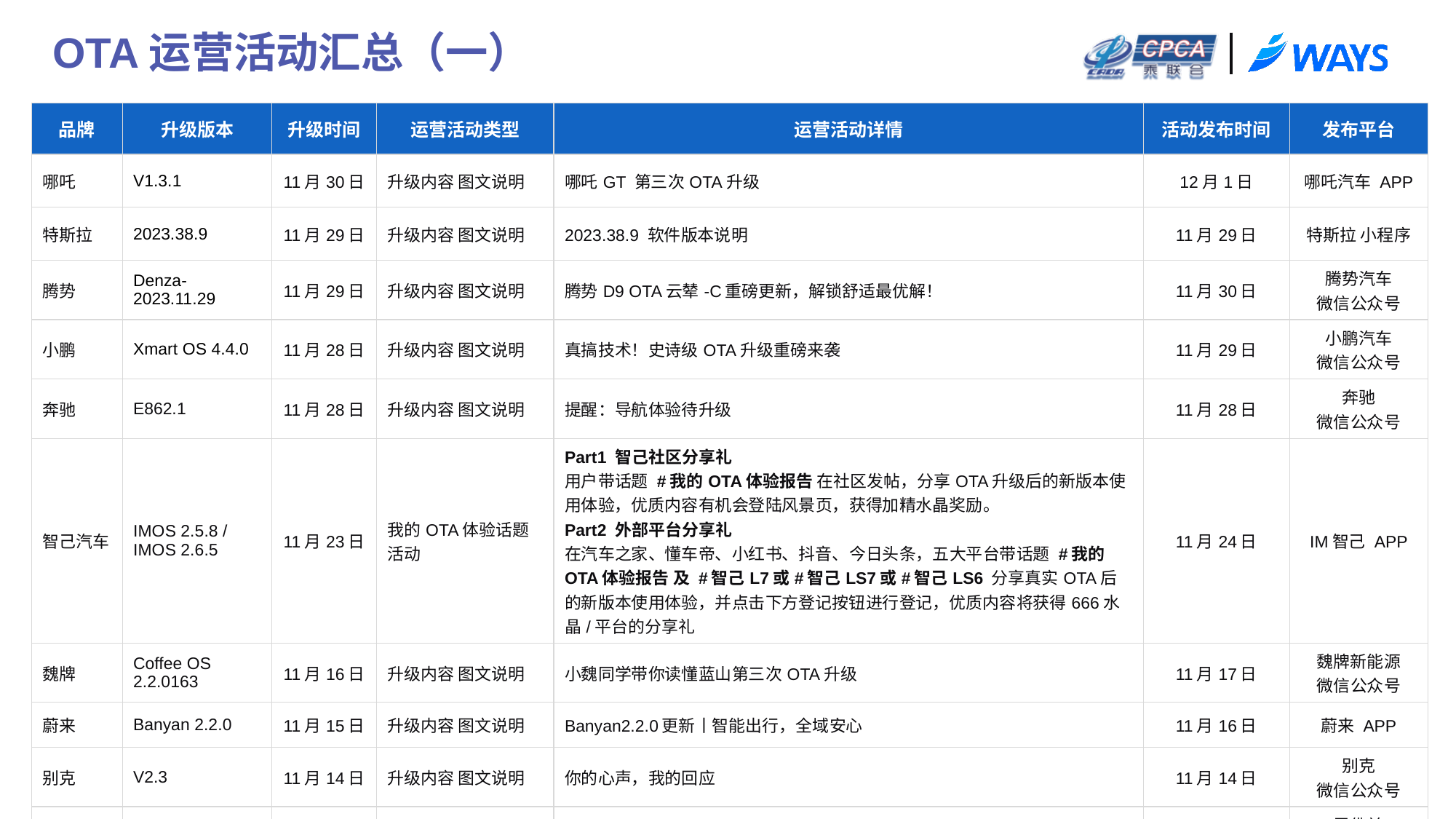

OTA运营活动汇总（一）
| 品牌 | 升级版本 | 升级时间 | 运营活动类型 | 运营活动详情 | 活动发布时间 | 发布平台 |
| --- | --- | --- | --- | --- | --- | --- |
| 哪吒 | V1.3.1 | 11月30日 | 升级内容 图文说明 | 哪吒GT 第三次OTA升级 | 12月1日 | 哪吒汽车 APP |
| 特斯拉 | 2023.38.9 | 11月29日 | 升级内容 图文说明 | 2023.38.9 软件版本说明 | 11月29日 | 特斯拉 小程序 |
| 腾势 | Denza-2023.11.29 | 11月29日 | 升级内容 图文说明 | 腾势D9 OTA云辇-C重磅更新，解锁舒适最优解！ | 11月30日 | 腾势汽车 微信公众号 |
| 小鹏 | Xmart OS 4.4.0 | 11月28日 | 升级内容 图文说明 | 真搞技术！史诗级OTA升级重磅来袭 | 11月29日 | 小鹏汽车 微信公众号 |
| 奔驰 | E862.1 | 11月28日 | 升级内容 图文说明 | 提醒：导航体验待升级 | 11月28日 | 奔驰 微信公众号 |
| 智己汽车 | IMOS 2.5.8 / IMOS 2.6.5 | 11月23日 | 我的OTA体验话题活动 | Part1 智己社区分享礼 用户带话题 #我的OTA体验报告 在社区发帖，分享OTA升级后的新版本使用体验，优质内容有机会登陆风景页，获得加精水晶奖励。 Part2 外部平台分享礼 在汽车之家、懂车帝、小红书、抖音、今日头条，五大平台带话题 #我的OTA体验报告 及 #智己L7或#智己LS7或#智己LS6 分享真实OTA后的新版本使用体验，并点击下方登记按钮进行登记，优质内容将获得666水晶/平台的分享礼 | 11月24日 | IM智己 APP |
| 魏牌 | Coffee OS 2.2.0163 | 11月16日 | 升级内容 图文说明 | 小魏同学带你读懂蓝山第三次OTA升级 | 11月17日 | 魏牌新能源 微信公众号 |
| 蔚来 | Banyan 2.2.0 | 11月15日 | 升级内容 图文说明 | Banyan2.2.0更新丨智能出行，全域安心 | 11月16日 | 蔚来 APP |
| 别克 | V2.3 | 11月14日 | 升级内容 图文说明 | 你的心声，我的回应 | 11月14日 | 别克 微信公众号 |
| 雪佛兰 | Chevrolet-2023.11.13 | 11月13日 | 升级内容 图文说明 | 雪佛兰创酷RS启动OTA远程升级 | 11月13日 | 雪佛兰 微信公众号 |